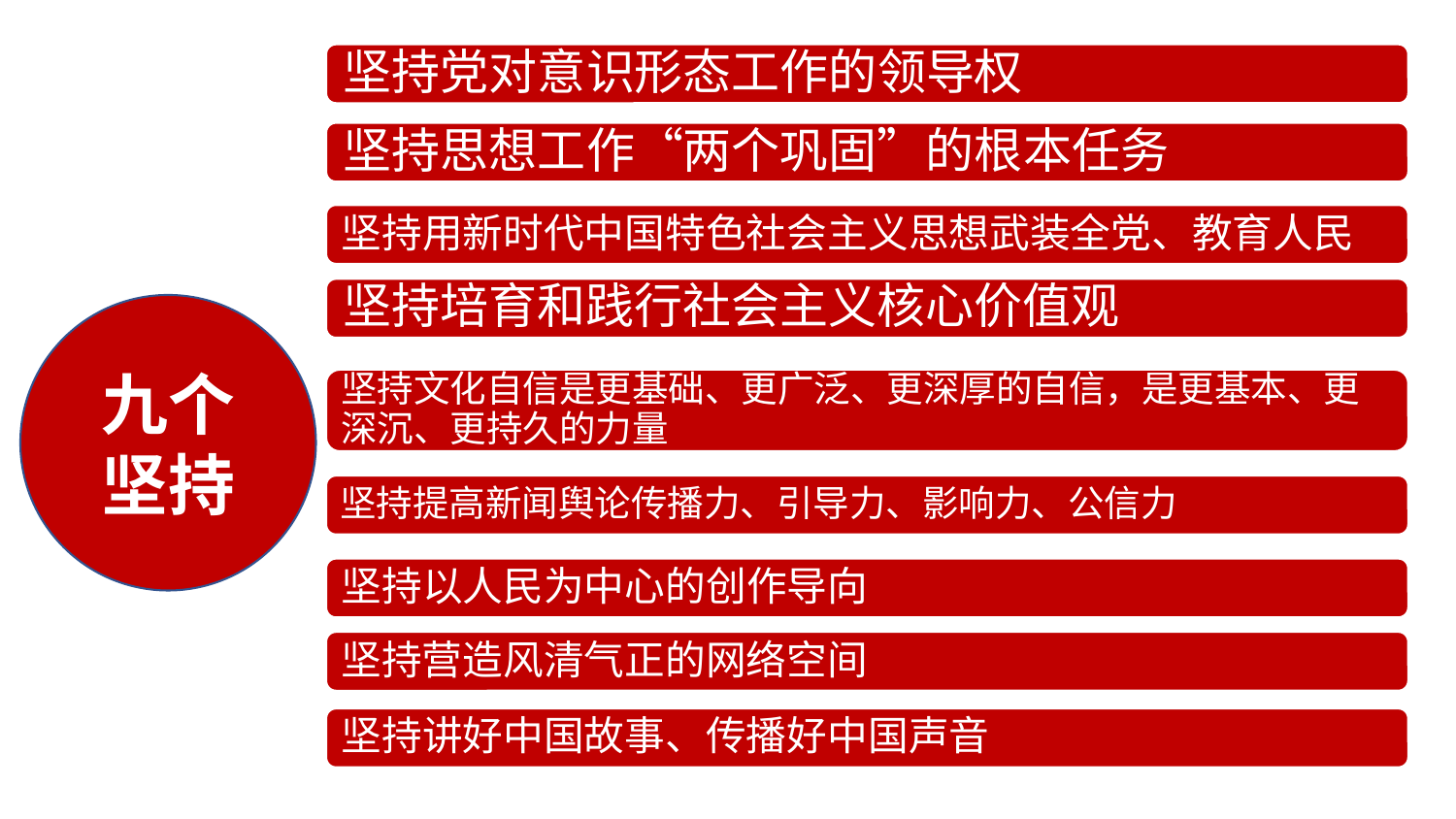

坚持党对意识形态工作的领导权
坚持思想工作“两个巩固”的根本任务
坚持用新时代中国特色社会主义思想武装全党、教育人民
坚持培育和践行社会主义核心价值观
坚持文化自信是更基础、更广泛、更深厚的自信，是更基本、更深沉、更持久的力量
坚持提高新闻舆论传播力、引导力、影响力、公信力
坚持以人民为中心的创作导向
坚持营造风清气正的网络空间
坚持讲好中国故事、传播好中国声音
九个坚持